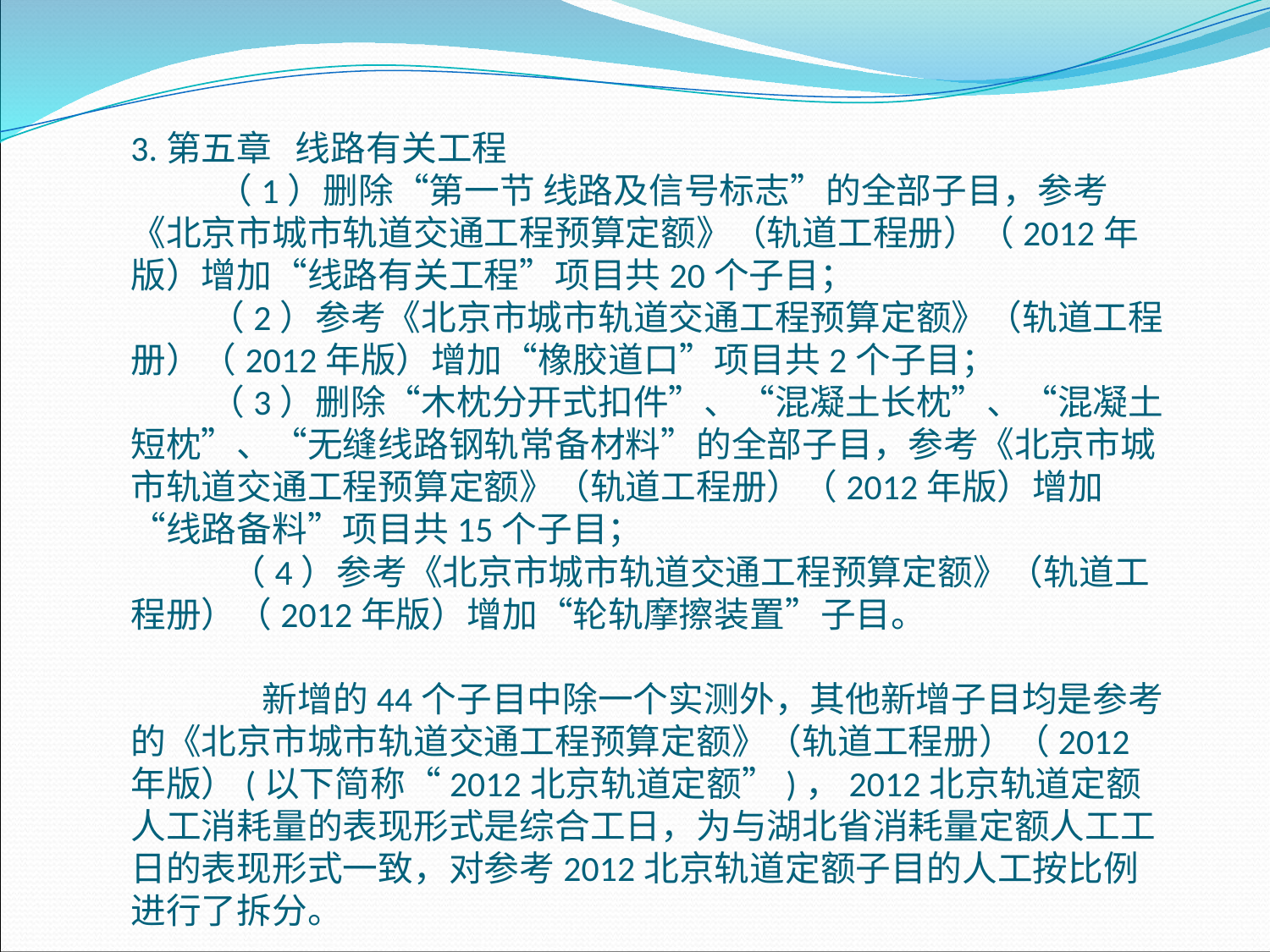

3.第五章   线路有关工程          （1）删除“第一节 线路及信号标志”的全部子目，参考《北京市城市轨道交通工程预算定额》（轨道工程册）（2012年版）增加“线路有关工程”项目共20个子目；         （2）参考《北京市城市轨道交通工程预算定额》（轨道工程册）（2012年版）增加“橡胶道口”项目共2个子目；         （3）删除“木枕分开式扣件”、“混凝土长枕”、“混凝土短枕”、“无缝线路钢轨常备材料”的全部子目，参考《北京市城市轨道交通工程预算定额》（轨道工程册）（2012年版）增加“线路备料”项目共15个子目；       （4）参考《北京市城市轨道交通工程预算定额》（轨道工程册）（2012年版）增加“轮轨摩擦装置”子目。
           新增的44个子目中除一个实测外，其他新增子目均是参考的《北京市城市轨道交通工程预算定额》（轨道工程册）（2012年版）(以下简称“2012北京轨道定额”)，2012北京轨道定额人工消耗量的表现形式是综合工日，为与湖北省消耗量定额人工工日的表现形式一致，对参考2012北京轨道定额子目的人工按比例进行了拆分。
112